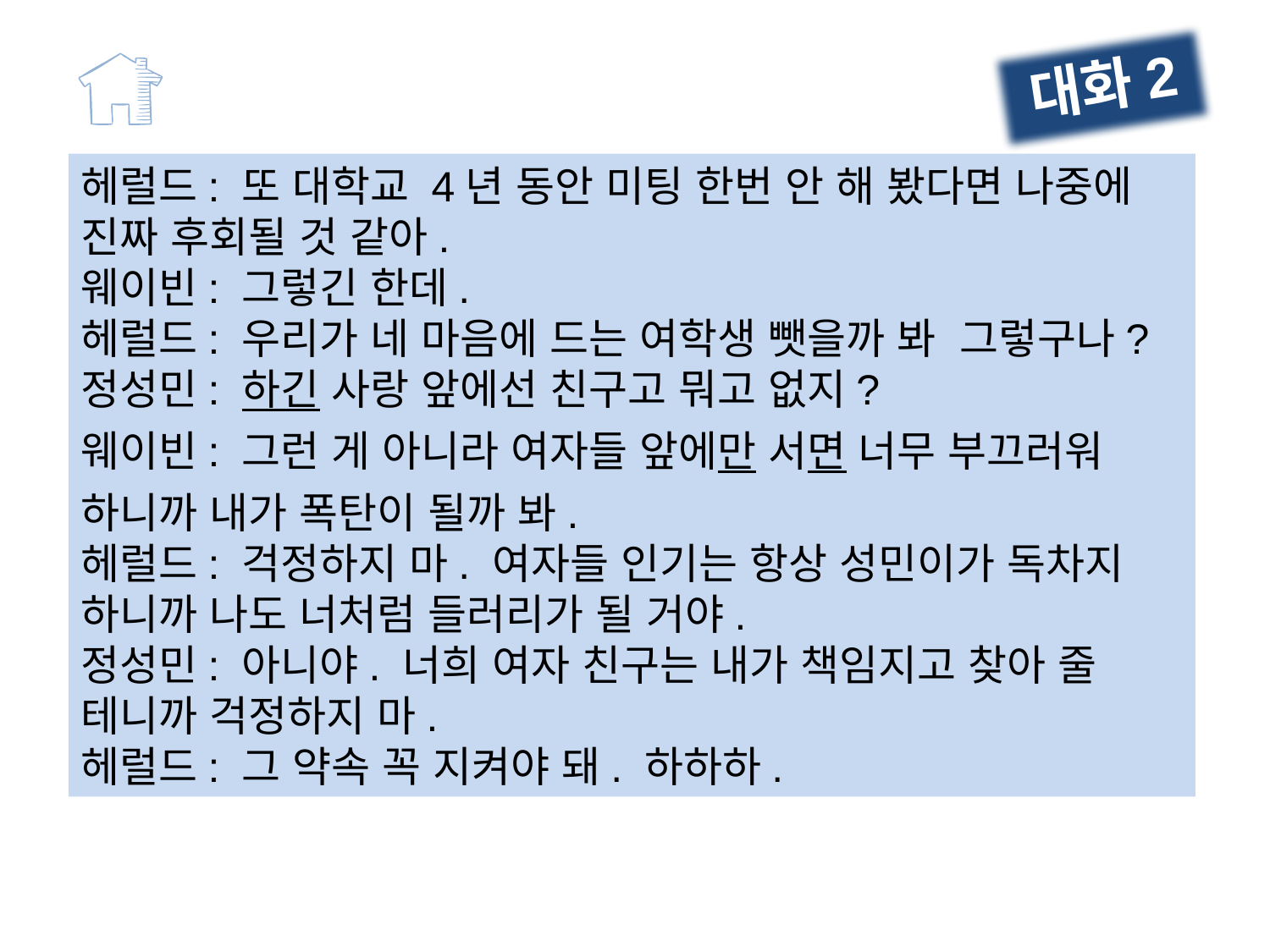

대화2

헤럴드: 또 대학교 4년 동안 미팅 한번 안 해 봤다면 나중에 진짜 후회될 것 같아.
웨이빈: 그렇긴 한데.
헤럴드: 우리가 네 마음에 드는 여학생 뺏을까 봐  그렇구나?
정성민: 하긴 사랑 앞에선 친구고 뭐고 없지?
웨이빈: 그런 게 아니라 여자들 앞에만 서면 너무 부끄러워 하니까 내가 폭탄이 될까 봐.
헤럴드: 걱정하지 마. 여자들 인기는 항상 성민이가 독차지 하니까 나도 너처럼 들러리가 될 거야.
정성민: 아니야. 너희 여자 친구는 내가 책임지고 찾아 줄 테니까 걱정하지 마.
헤럴드: 그 약속 꼭 지켜야 돼. 하하하.